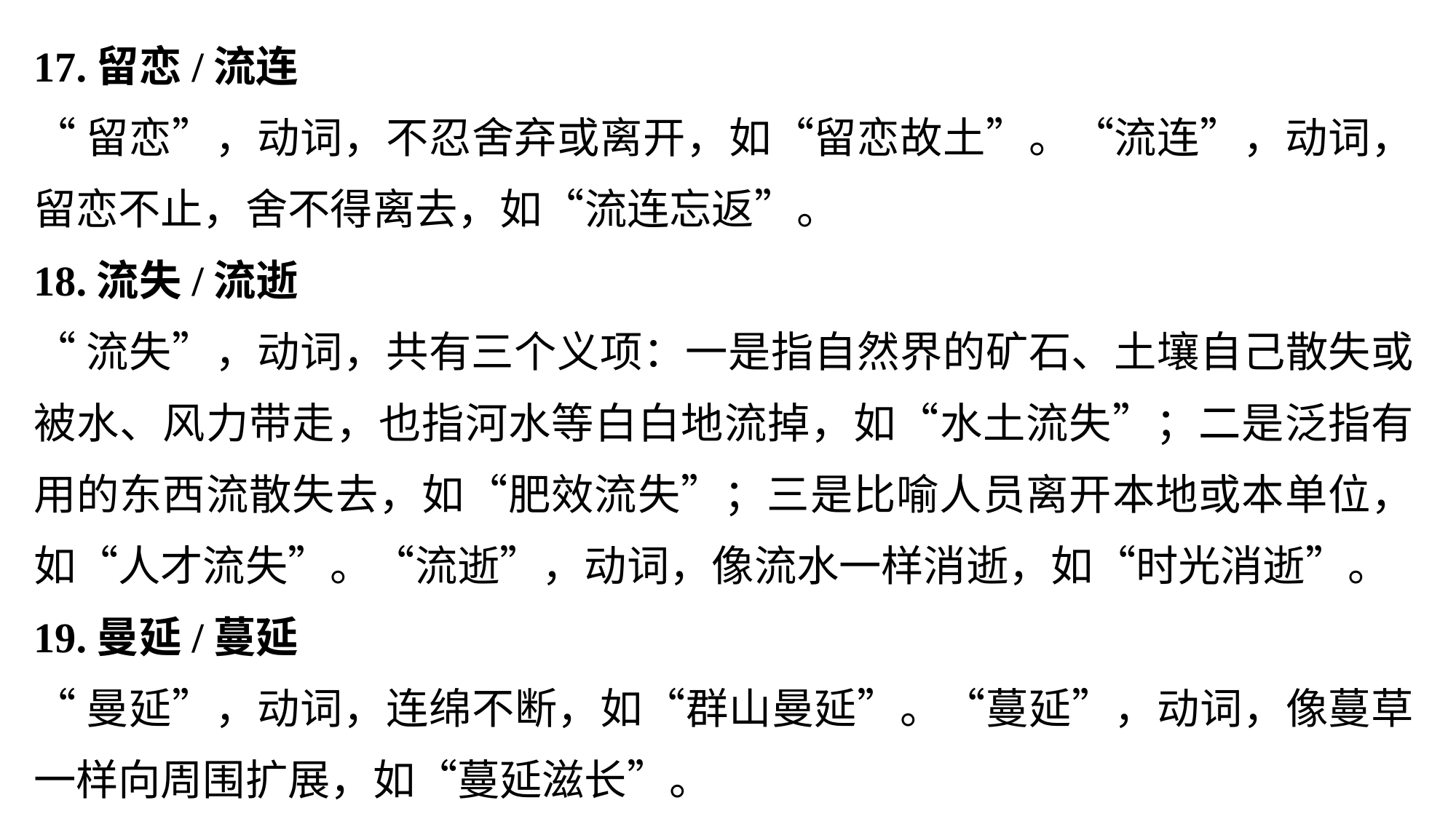

17.留恋/流连
“留恋”，动词，不忍舍弃或离开，如“留恋故土”。“流连”，动词，留恋不止，舍不得离去，如“流连忘返”。
18.流失/流逝
“流失”，动词，共有三个义项：一是指自然界的矿石、土壤自己散失或被水、风力带走，也指河水等白白地流掉，如“水土流失”；二是泛指有用的东西流散失去，如“肥效流失”；三是比喻人员离开本地或本单位，如“人才流失”。“流逝”，动词，像流水一样消逝，如“时光消逝”。
19.曼延/蔓延
“曼延”，动词，连绵不断，如“群山曼延”。“蔓延”，动词，像蔓草一样向周围扩展，如“蔓延滋长”。